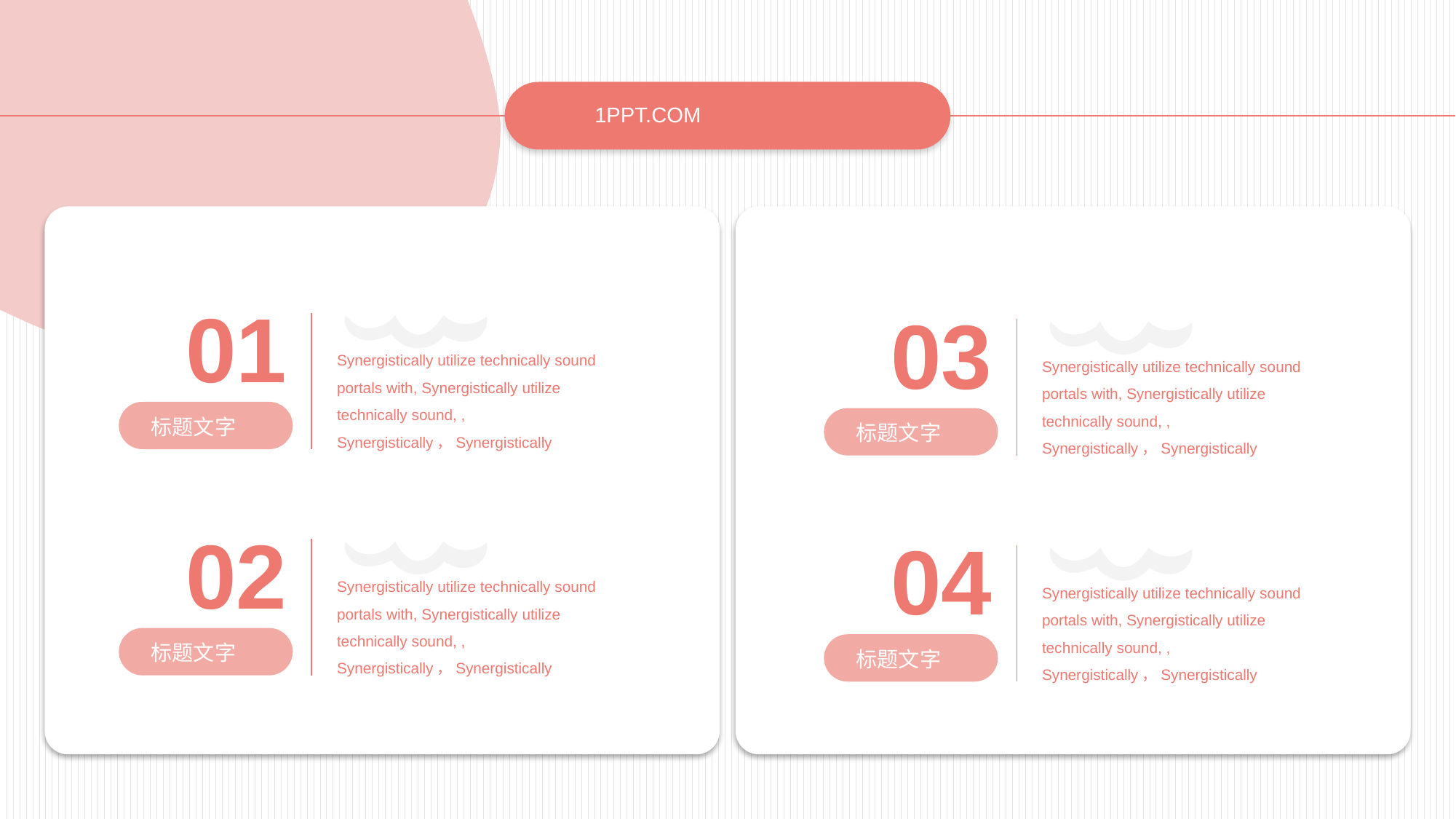

1PPT.COM

01
03

Synergistically utilize technically sound portals with, Synergistically utilize technically sound, , Synergistically，Synergistically
Synergistically utilize technically sound portals with, Synergistically utilize technically sound, , Synergistically，Synergistically

标题文字

标题文字
02
04

Synergistically utilize technically sound portals with, Synergistically utilize technically sound, , Synergistically，Synergistically
Synergistically utilize technically sound portals with, Synergistically utilize technically sound, , Synergistically，Synergistically

标题文字

标题文字